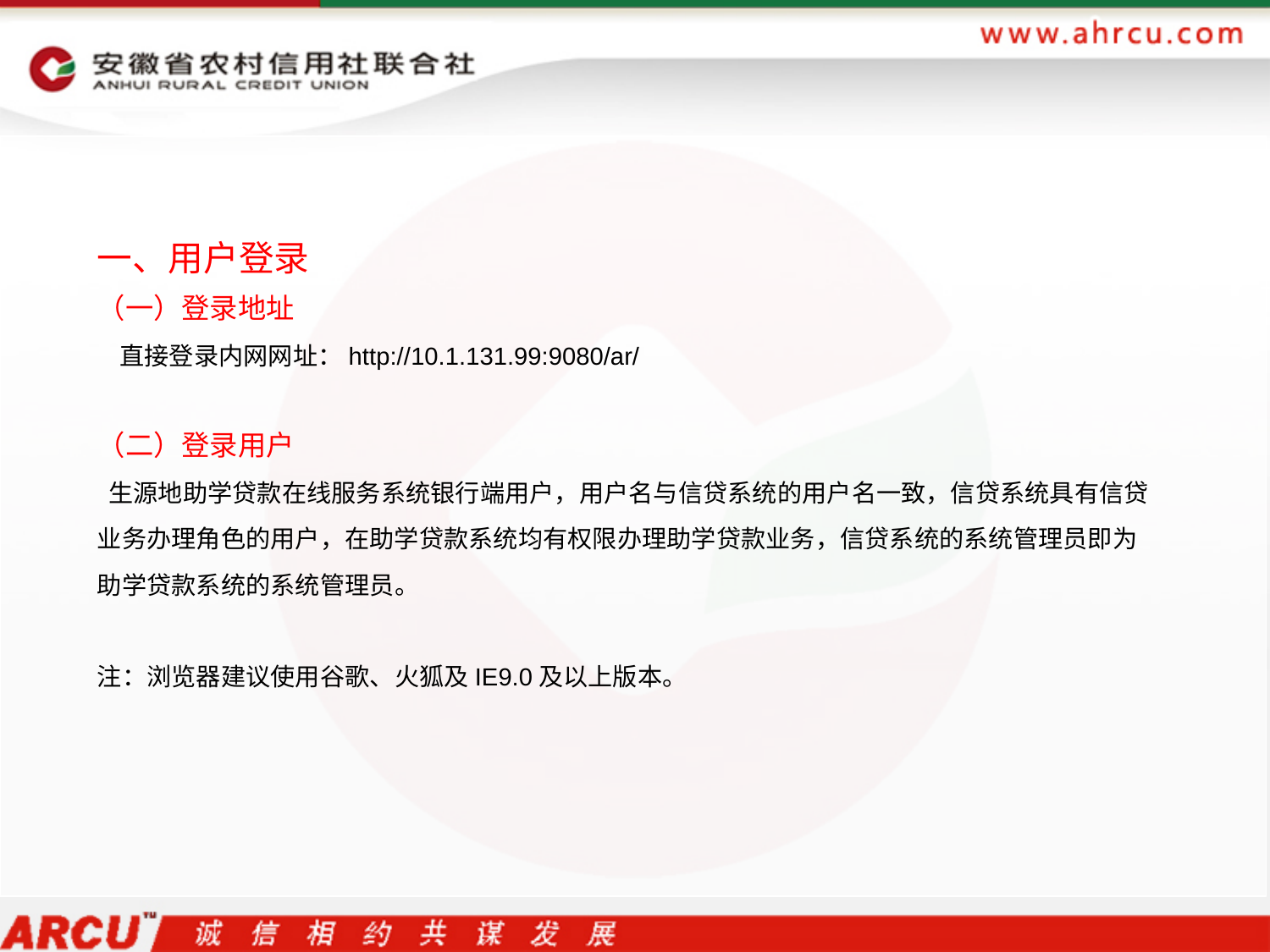

一、用户登录
（一）登录地址
   直接登录内网网址：http://10.1.131.99:9080/ar/

（二）登录用户
 生源地助学贷款在线服务系统银行端用户，用户名与信贷系统的用户名一致，信贷系统具有信贷业务办理角色的用户，在助学贷款系统均有权限办理助学贷款业务，信贷系统的系统管理员即为助学贷款系统的系统管理员。

注：浏览器建议使用谷歌、火狐及IE9.0及以上版本。